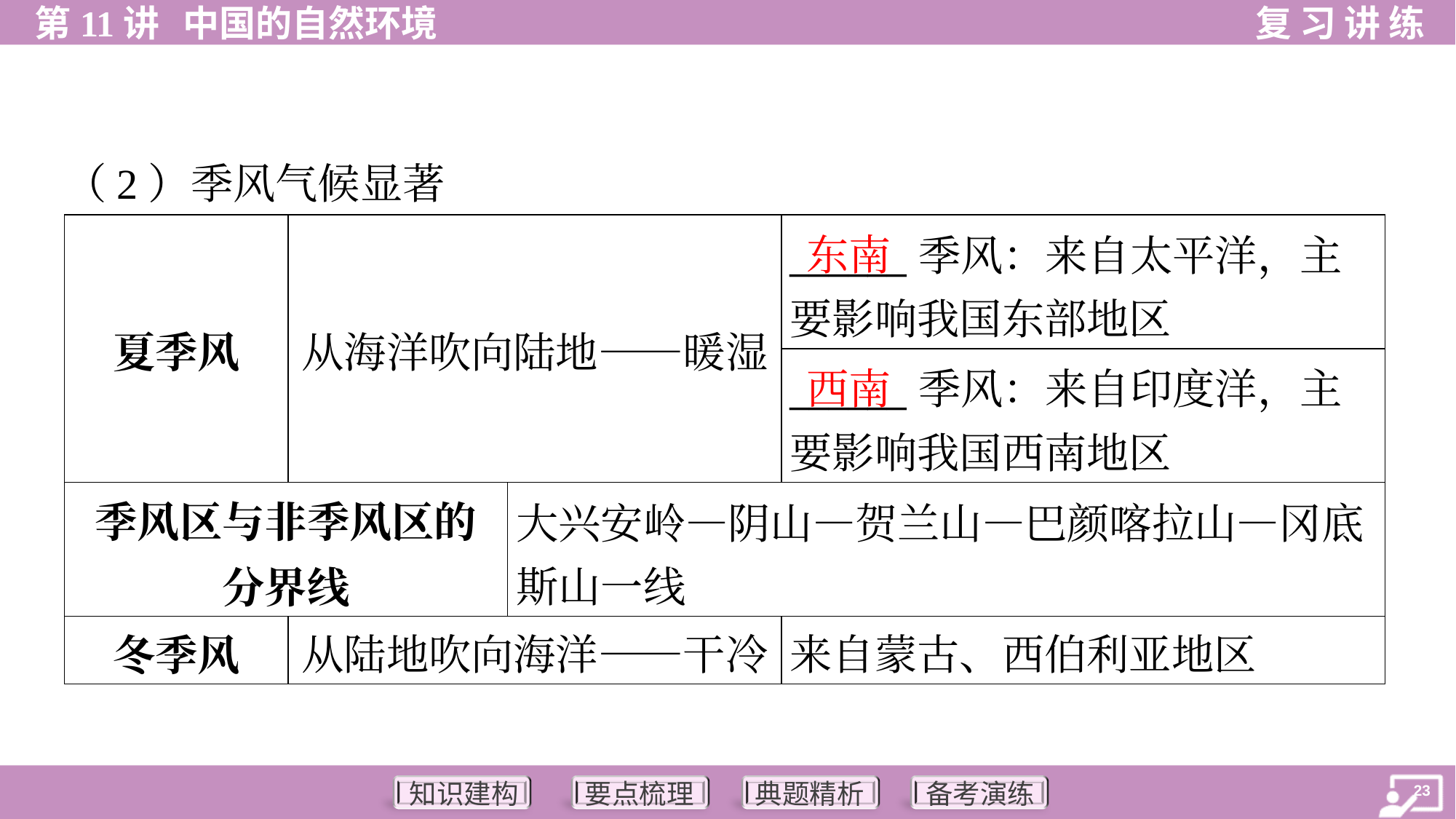

（2）季风气候显著
| 夏季风 | 从海洋吹向陆地——暖湿 |  | \_\_\_\_\_\_季风：来自太平洋，主 要影响我国东部地区 |
| --- | --- | --- | --- |
|  |  |  | \_\_\_\_\_\_季风：来自印度洋，主 要影响我国西南地区 |
| 季风区与非季风区的 分界线 |  | 大兴安岭—阴山—贺兰山—巴颜喀拉山—冈底 斯山一线 |  |
| 冬季风 | 从陆地吹向海洋——干冷 |  | 来自蒙古、西伯利亚地区 |
东南
西南